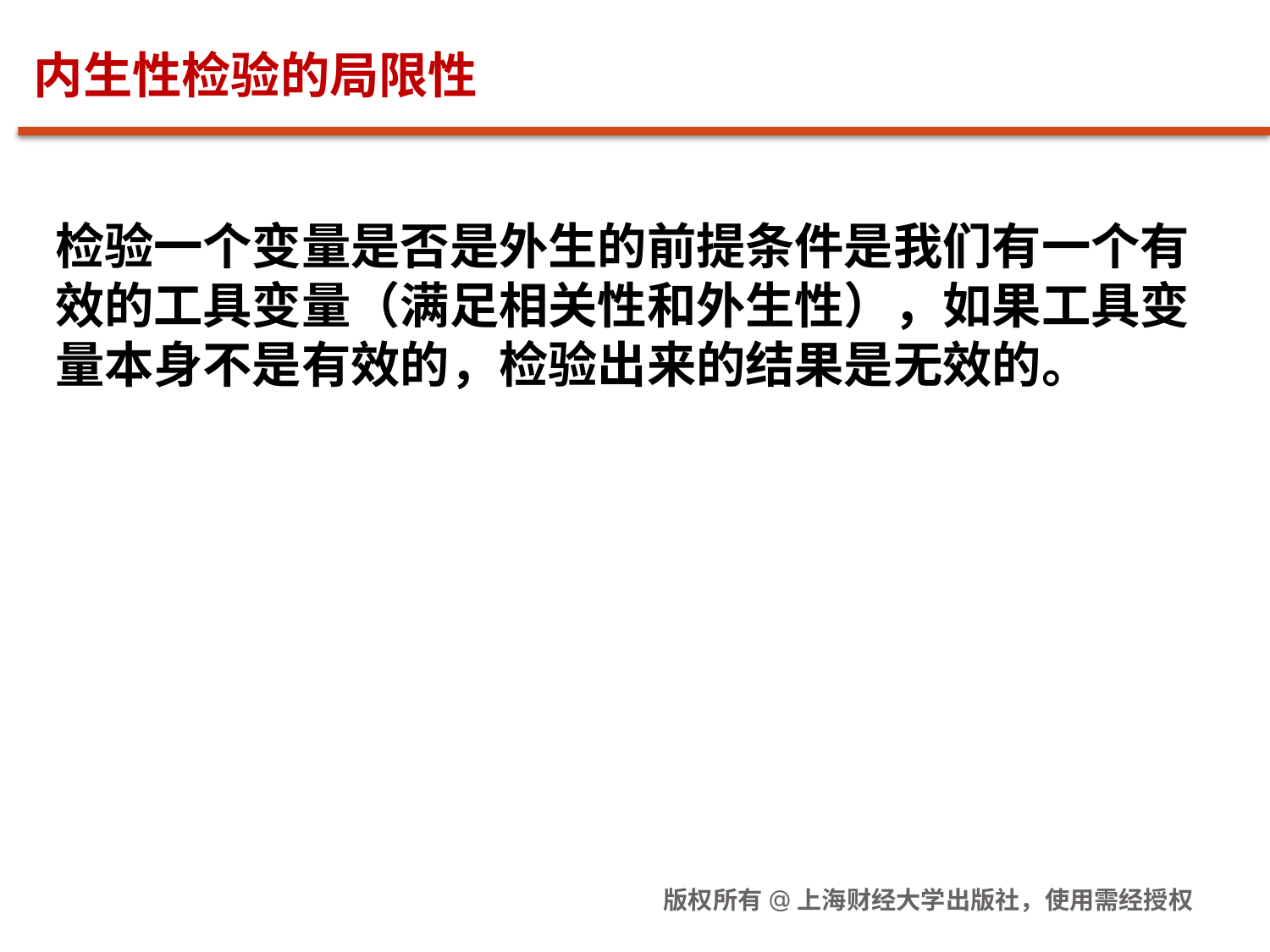

# 内生性检验的局限性

检验一个变量是否是外生的前提条件是我们有一个有效的工具变量（满足相关性和外生性），如果工具变量本身不是有效的，检验出来的结果是无效的。

版权所有@上海财经大学出版社，使用需经授权